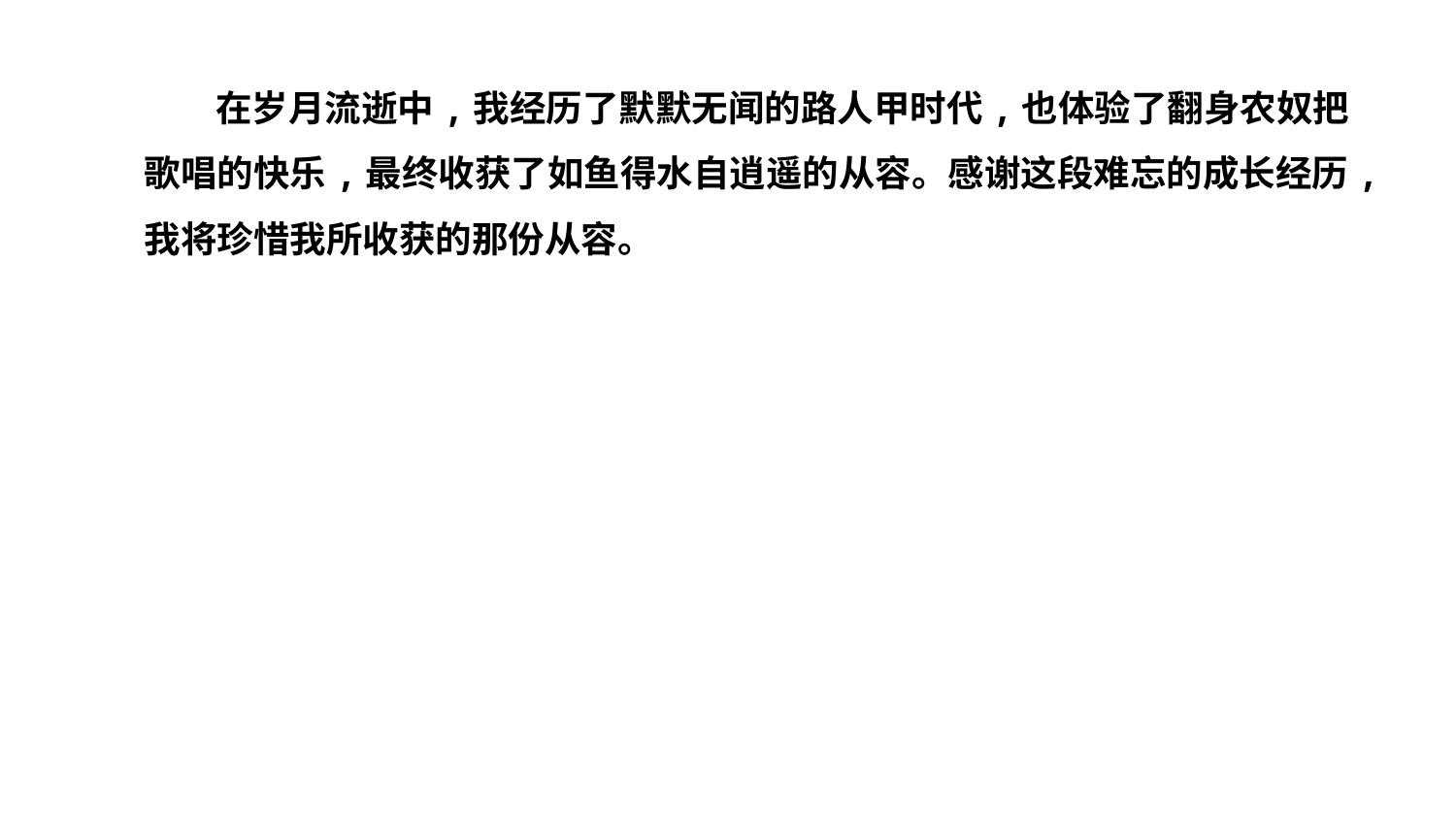

在岁月流逝中,我经历了默默无闻的路人甲时代,也体验了翻身农奴把歌唱的快乐,最终收获了如鱼得水自逍遥的从容。感谢这段难忘的成长经历,我将珍惜我所收获的那份从容。